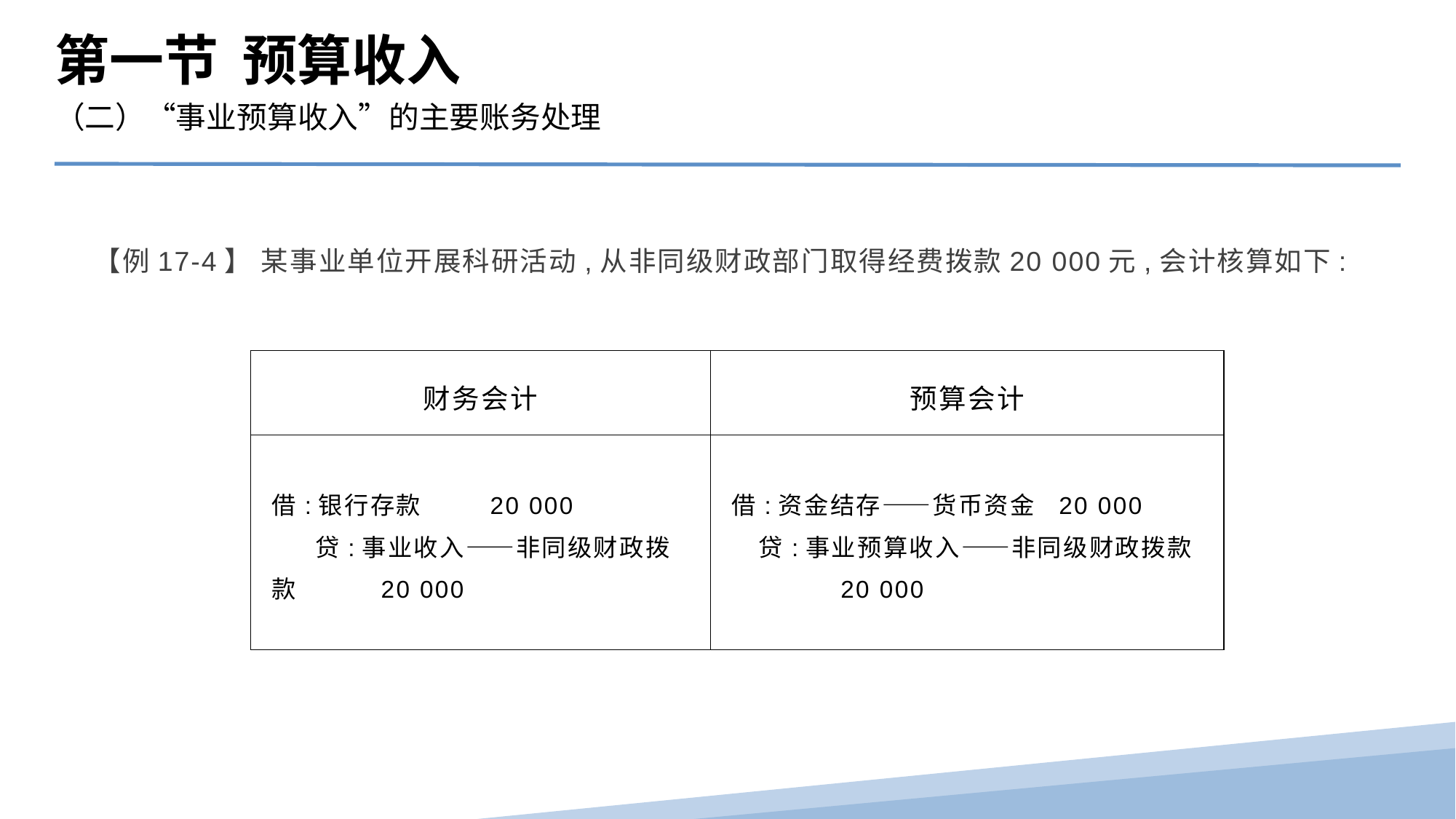

第一节  预算收入
（二）“事业预算收入”的主要账务处理

【例17-4】 某事业单位开展科研活动,从非同级财政部门取得经费拨款20 000元,会计核算如下:

| 财务会计 | 预算会计 |
| --- | --- |
| 借:银行存款 20 000 贷:事业收入——非同级财政拨款 20 000 | 借:资金结存——货币资金 20 000 贷:事业预算收入——非同级财政拨款 20 000 |